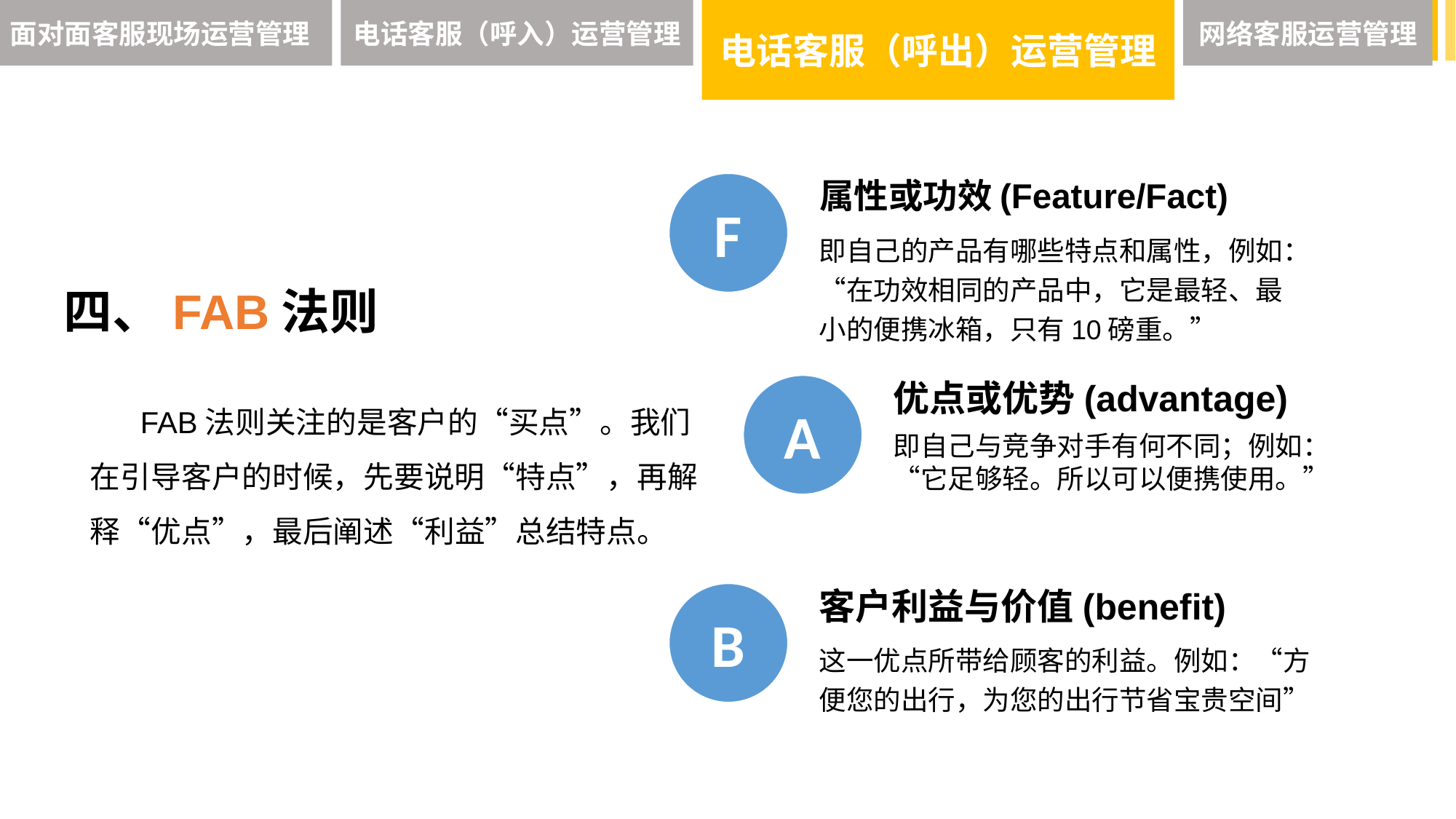

面对面客服现场运营管理
电话客服（呼入）运营管理
电话客服（呼出）运营管理
网络客服运营管理

属性或功效(Feature/Fact)
F
即自己的产品有哪些特点和属性，例如：“在功效相同的产品中，它是最轻、最小的便携冰箱，只有10磅重。”
优点或优势(advantage)
A
即自己与竞争对手有何不同；例如：“它足够轻。所以可以便携使用。”
客户利益与价值(benefit)
B
这一优点所带给顾客的利益。例如：“方便您的出行，为您的出行节省宝贵空间”
四、FAB法则
      FAB法则关注的是客户的“买点”。我们在引导客户的时候，先要说明“特点”，再解释“优点”，最后阐述“利益”总结特点。